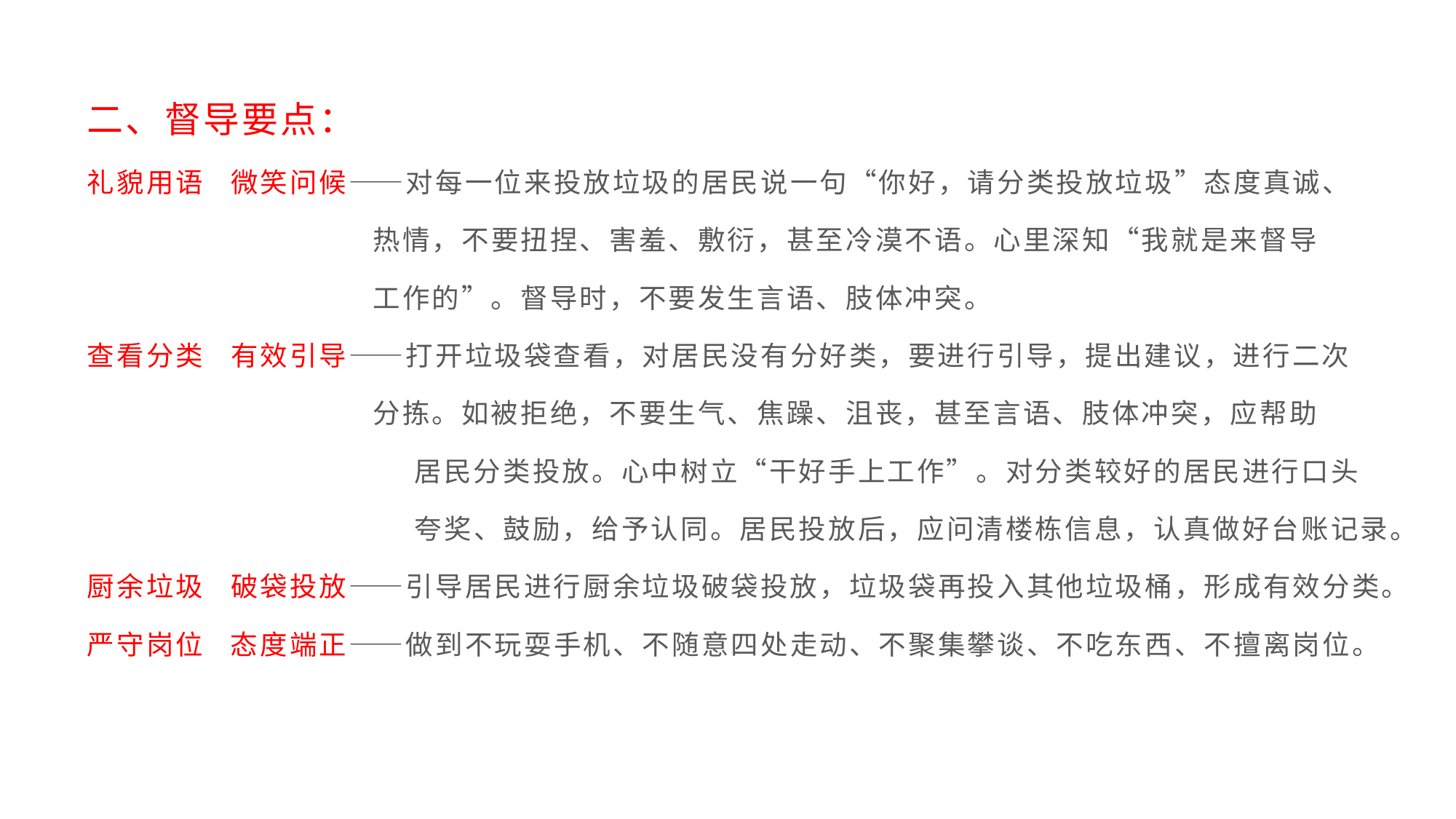

二、督导要点：
礼貌用语   微笑问候——对每一位来投放垃圾的居民说一句“你好，请分类投放垃圾”态度真诚、
                                 热情，不要扭捏、害羞、敷衍，甚至冷漠不语。心里深知“我就是来督导
                                 工作的”。督导时，不要发生言语、肢体冲突。
查看分类   有效引导——打开垃圾袋查看，对居民没有分好类，要进行引导，提出建议，进行二次
                                 分拣。如被拒绝，不要生气、焦躁、沮丧，甚至言语、肢体冲突，应帮助
			居民分类投放。心中树立“干好手上工作”。对分类较好的居民进行口头
			夸奖、鼓励，给予认同。居民投放后，应问清楼栋信息，认真做好台账记录。
厨余垃圾   破袋投放——引导居民进行厨余垃圾破袋投放，垃圾袋再投入其他垃圾桶，形成有效分类。
严守岗位   态度端正——做到不玩耍手机、不随意四处走动、不聚集攀谈、不吃东西、不擅离岗位。